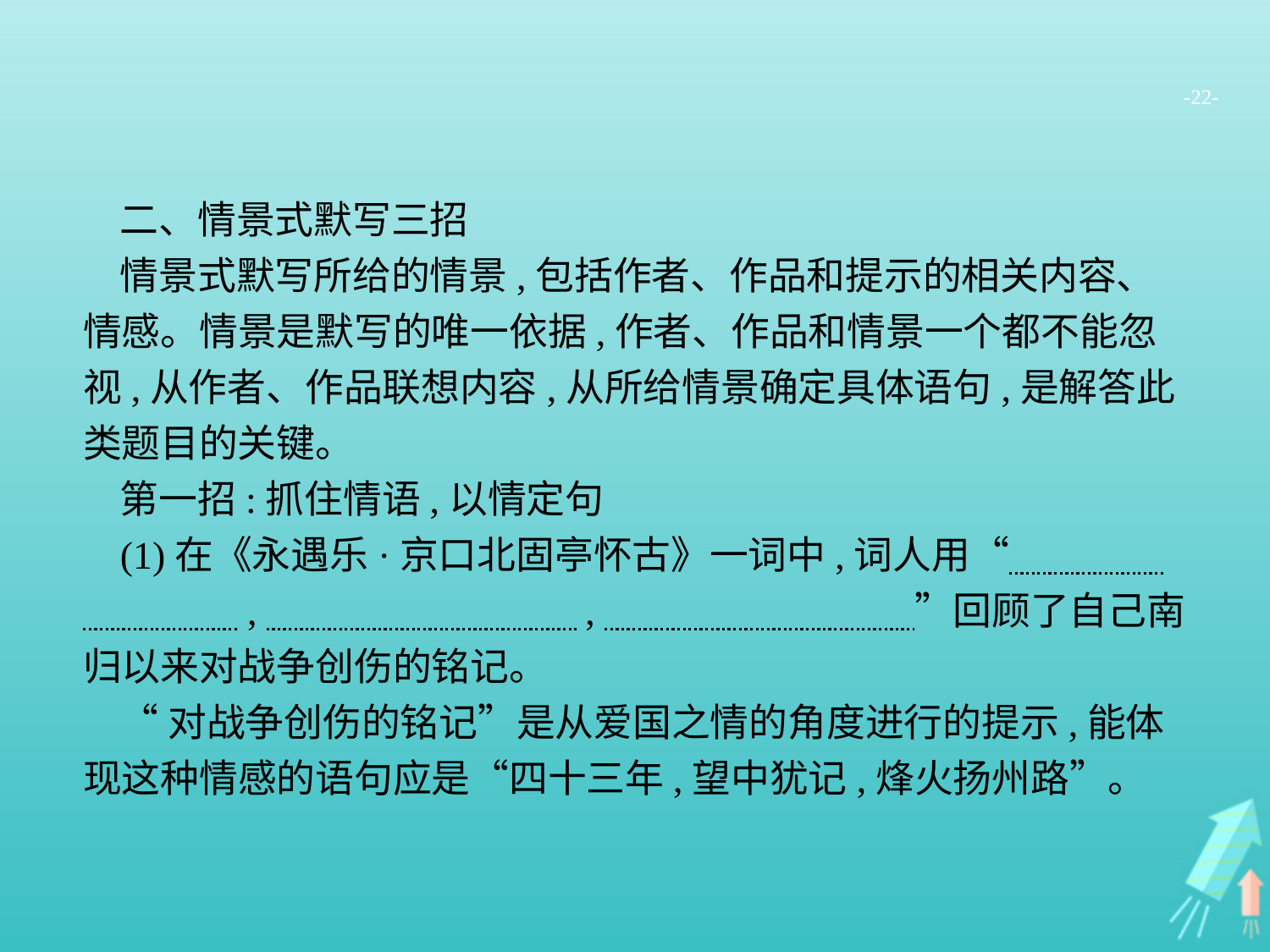

-22-
二、情景式默写三招
情景式默写所给的情景,包括作者、作品和提示的相关内容、情感。情景是默写的唯一依据,作者、作品和情景一个都不能忽视,从作者、作品联想内容,从所给情景确定具体语句,是解答此类题目的关键。
第一招:抓住情语,以情定句
(1)在《永遇乐·京口北固亭怀古》一词中,词人用“　　　　　　　　,　　　　　　　　,　　　　　　　　”回顾了自己南归以来对战争创伤的铭记。
“对战争创伤的铭记”是从爱国之情的角度进行的提示,能体现这种情感的语句应是“四十三年,望中犹记,烽火扬州路”。